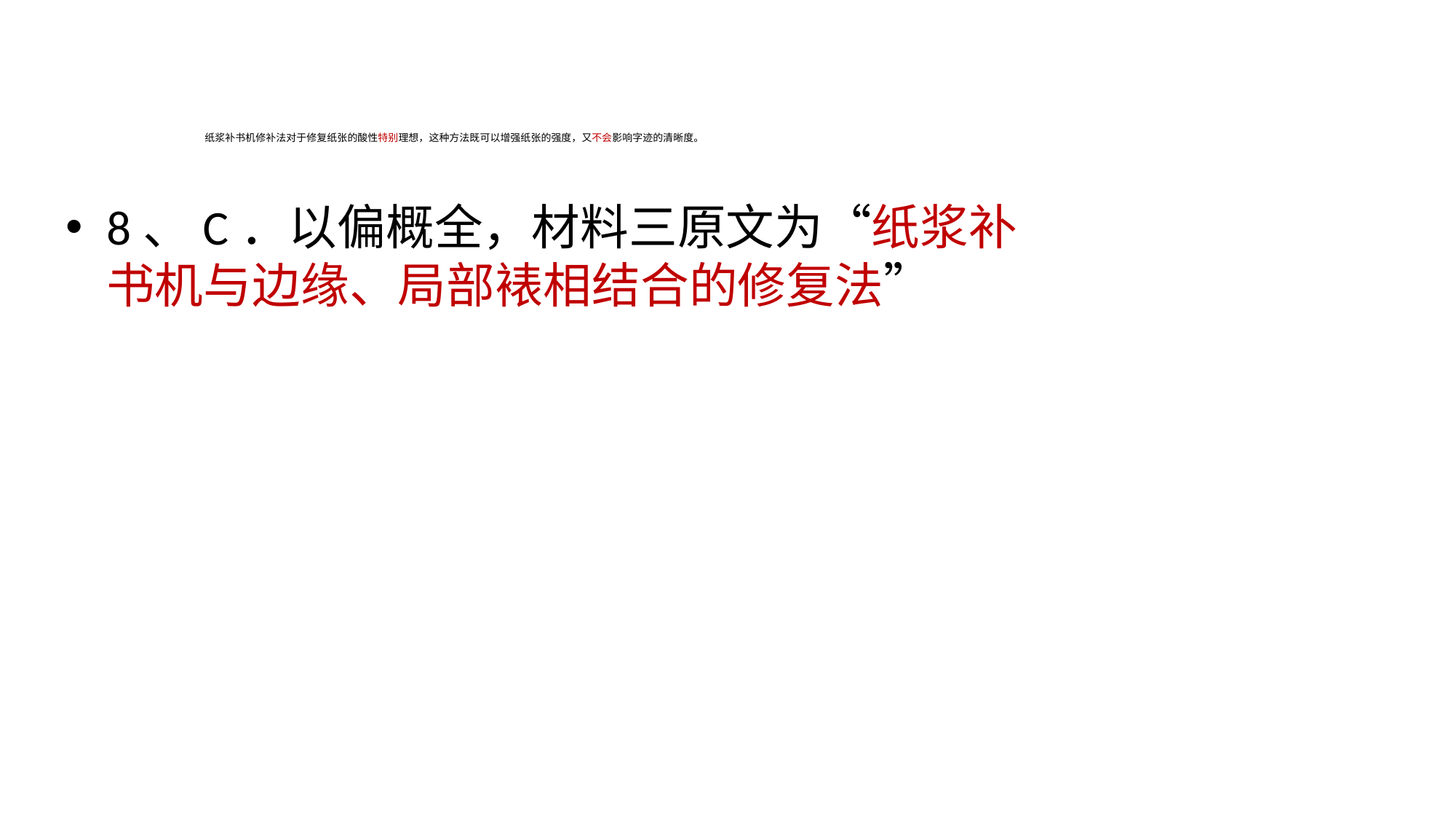

# 纸浆补书机修补法对于修复纸张的酸性特别理想，这种方法既可以增强纸张的强度，又不会影响字迹的清晰度。
8、C．以偏概全，材料三原文为“纸浆补书机与边缘、局部裱相结合的修复法”